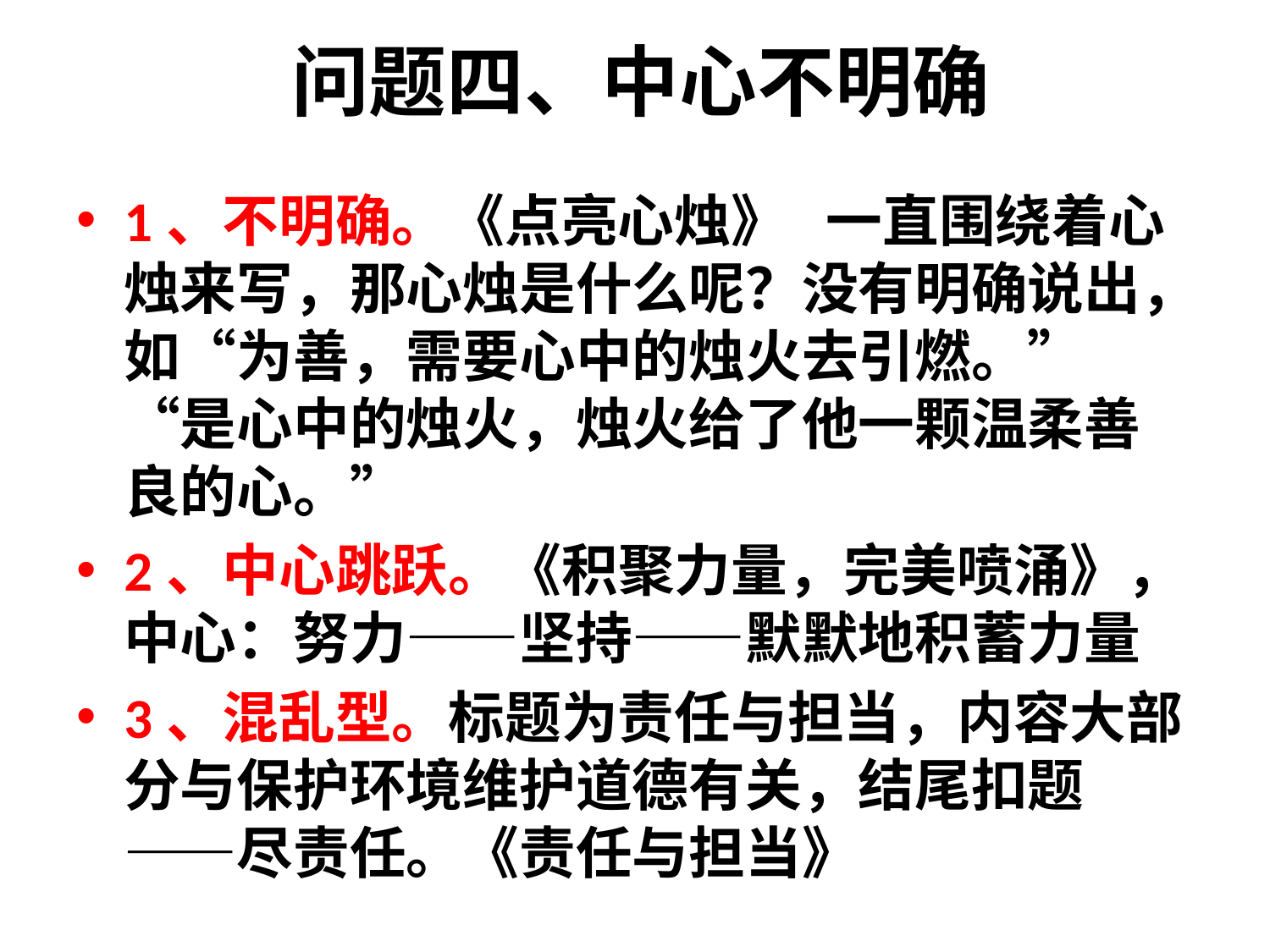

# 问题四、中心不明确
1、不明确。《点亮心烛》   一直围绕着心烛来写，那心烛是什么呢？没有明确说出，如“为善，需要心中的烛火去引燃。”“是心中的烛火，烛火给了他一颗温柔善良的心。”
2、中心跳跃。《积聚力量，完美喷涌》，中心：努力——坚持——默默地积蓄力量
3、混乱型。标题为责任与担当，内容大部分与保护环境维护道德有关，结尾扣题——尽责任。《责任与担当》